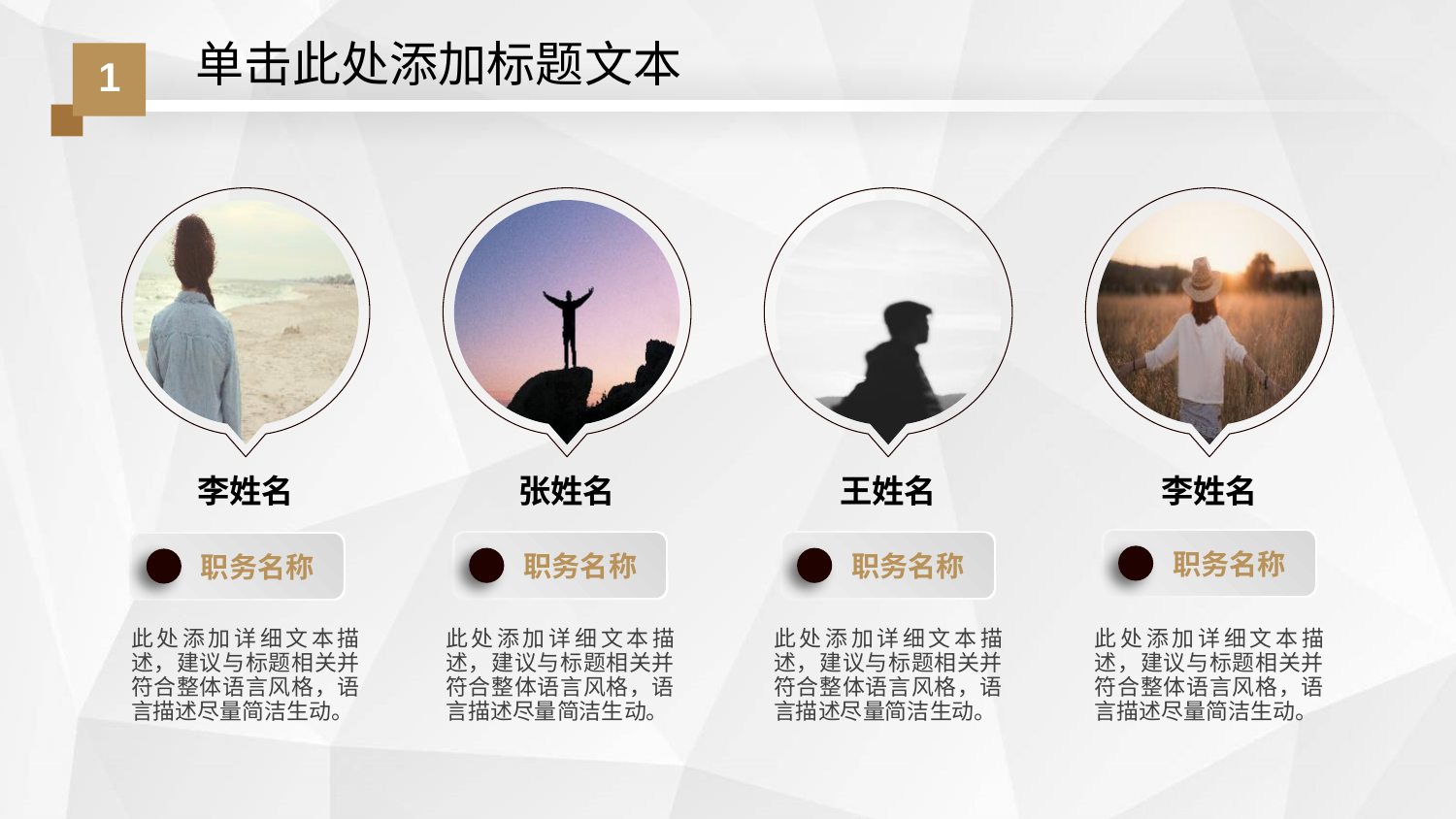

单击此处添加标题文本
1

李姓名
张姓名
王姓名
李姓名

职务名称

职务名称

职务名称

职务名称
此处添加详细文本描述，建议与标题相关并符合整体语言风格，语言描述尽量简洁生动。
此处添加详细文本描述，建议与标题相关并符合整体语言风格，语言描述尽量简洁生动。
此处添加详细文本描述，建议与标题相关并符合整体语言风格，语言描述尽量简洁生动。
此处添加详细文本描述，建议与标题相关并符合整体语言风格，语言描述尽量简洁生动。